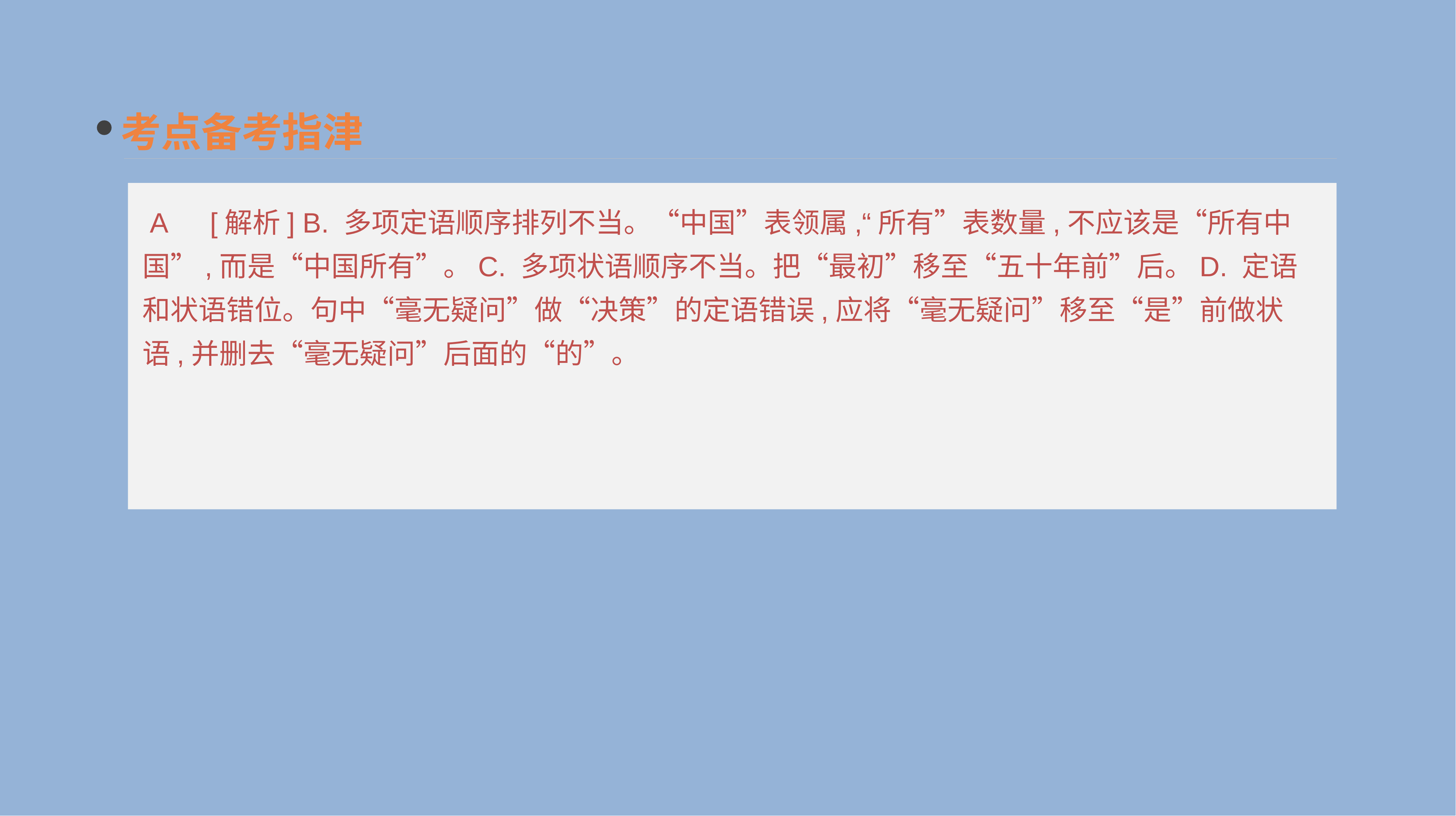

考点备考指津

 A　[解析] B. 多项定语顺序排列不当。“中国”表领属,“所有”表数量,不应该是“所有中国”,而是“中国所有”。C. 多项状语顺序不当。把“最初”移至“五十年前”后。D. 定语和状语错位。句中“毫无疑问”做“决策”的定语错误,应将“毫无疑问”移至“是”前做状语,并删去“毫无疑问”后面的“的”。